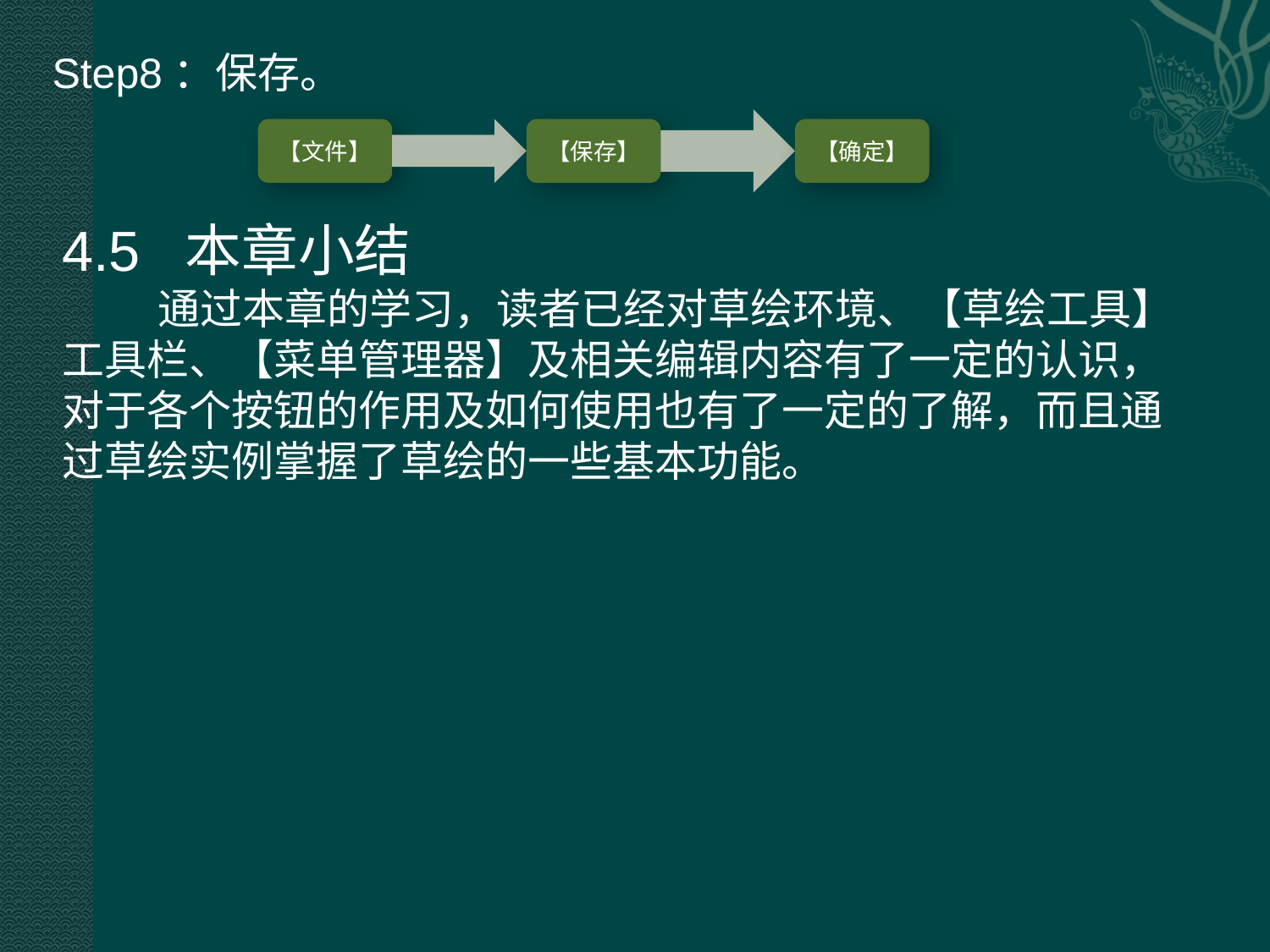

Step8：保存。
【文件】
【保存】
【确定】
4.5  本章小结
         通过本章的学习，读者已经对草绘环境、【草绘工具】工具栏、【菜单管理器】及相关编辑内容有了一定的认识，对于各个按钮的作用及如何使用也有了一定的了解，而且通过草绘实例掌握了草绘的一些基本功能。